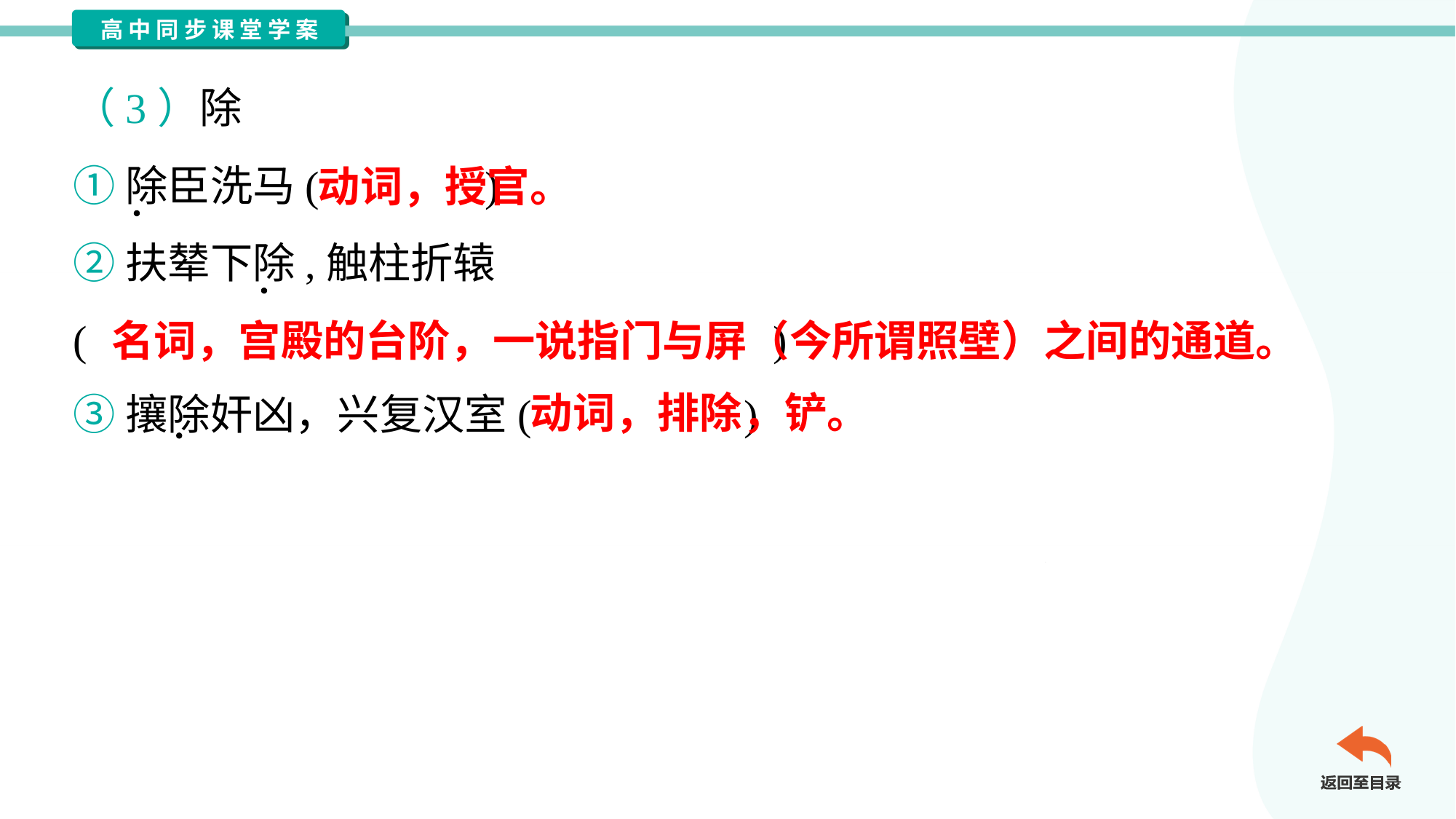

（3）除
①除臣洗马(              )
②扶辇下除,触柱折辕
(                                                          )
③攘除奸凶，兴复汉室(                  )
动词，授官。

名词，宫殿的台阶，一说指门与屏（今所谓照壁）之间的通道。

动词，排除，铲。